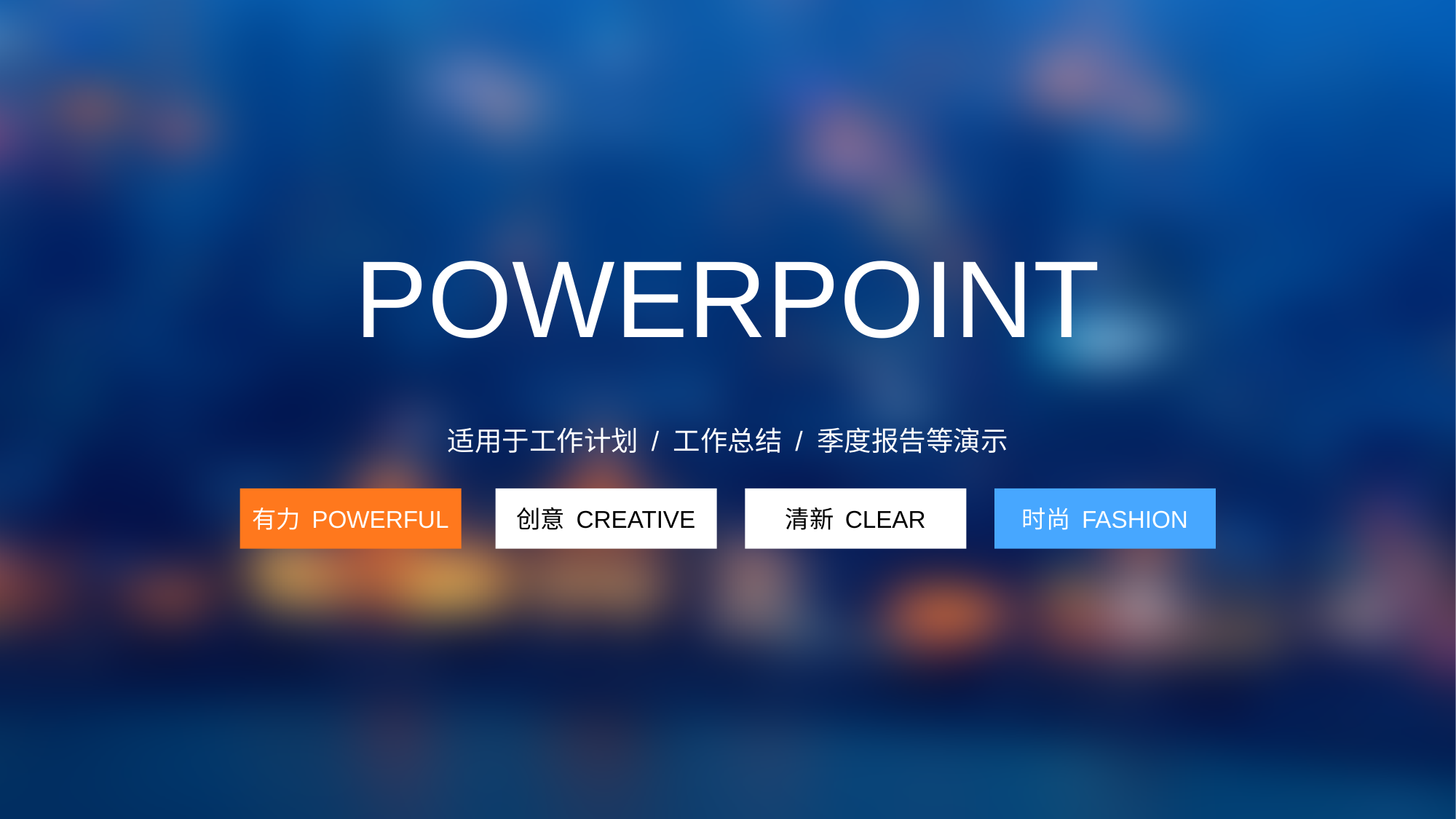

POWERPOINT
适用于工作计划 / 工作总结 / 季度报告等演示
有力 POWERFUL
创意 CREATIVE
清新 CLEAR
时尚 FASHION